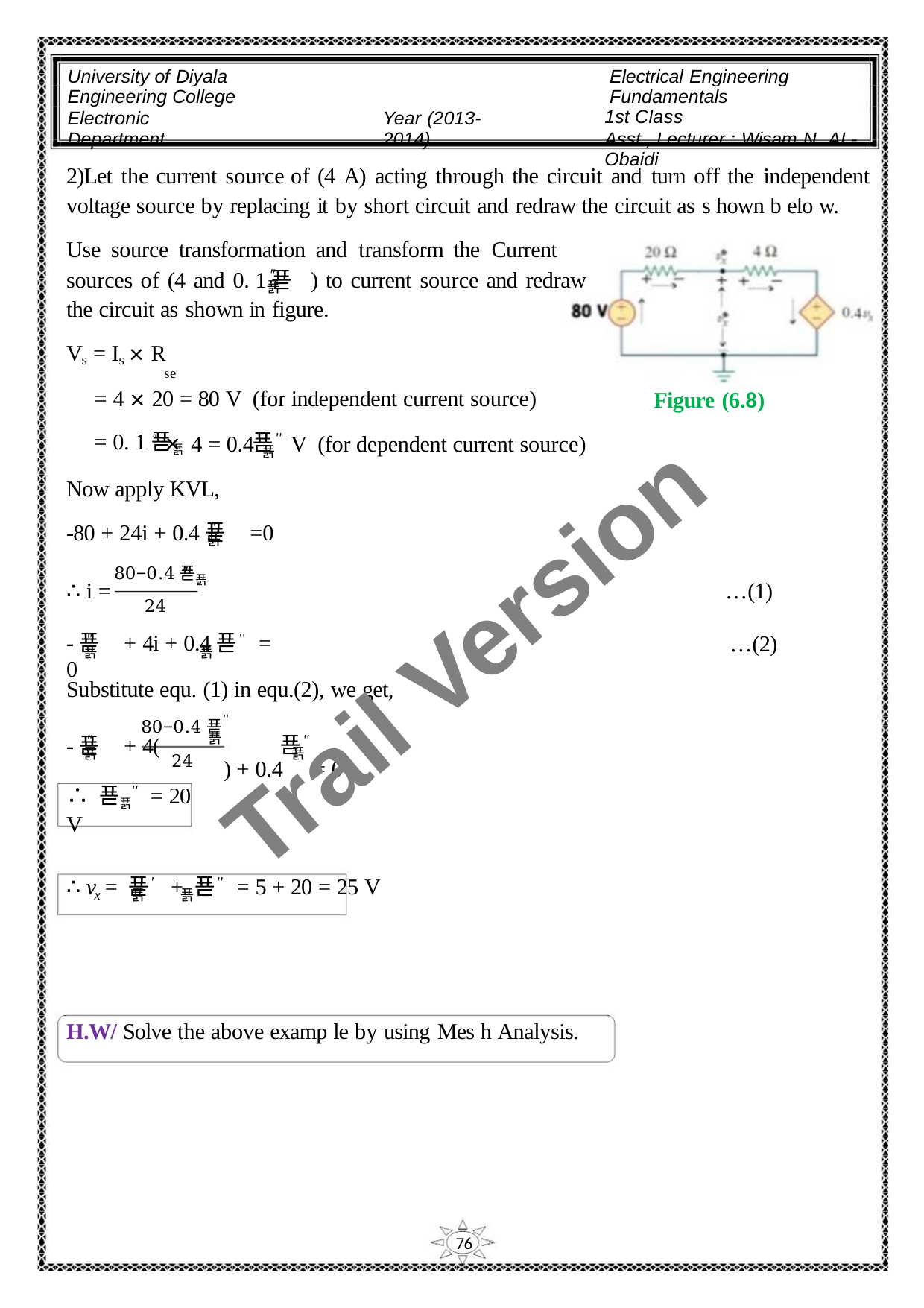

University of Diyala
Engineering College
Electronic Department
Electrical Engineering Fundamentals
1st Class
Asst., Lecturer : Wisam N. AL-Obaidi
Year (2013-2014)
2)Let the current source of (4 A) acting through the circuit and turn off the independent
voltage source by replacing it by short circuit and redraw the circuit as s hown b elo w.
Use source transformation and transform the Current
′′
sources of (4 and 0. 1푣 ) to current source and redraw
푥
the circuit as shown in figure.
V = I × R
se
s
s
Figure (6.8)
= 4 × 20 = 80 V (for independent current source)
′′ × 푣′′
= 0. 1푣푥
4 = 0.4 V (for dependent current source)
푥
Now apply KVL,
′′
-80 + 24i + 0.4푣 =0
푥
′′
80−0.4푣푥
∴ i =
…(1)
…(2)
Trail Version
Trail Version
Trail Version
Trail Version
Trail Version
Trail Version
Trail Version
Trail Version
Trail Version
Trail Version
Trail Version
Trail Version
Trail Version
24
-푣 + 4i + 0.4푣′′ = 0
′′
푥
푥
Substitute equ. (1) in equ.(2), we get,
80−0.4푣′′
푥
′′
푣′′
) + 0.4 = 0
-푣 + 4(
푥
푥
24
∴ 푣푥′′ = 20 V
∴ v = 푣′ + 푣′′ = 5 + 20 = 25 V
푥
푥
x
H.W/ Solve the above examp le by using Mes h Analysis.
76